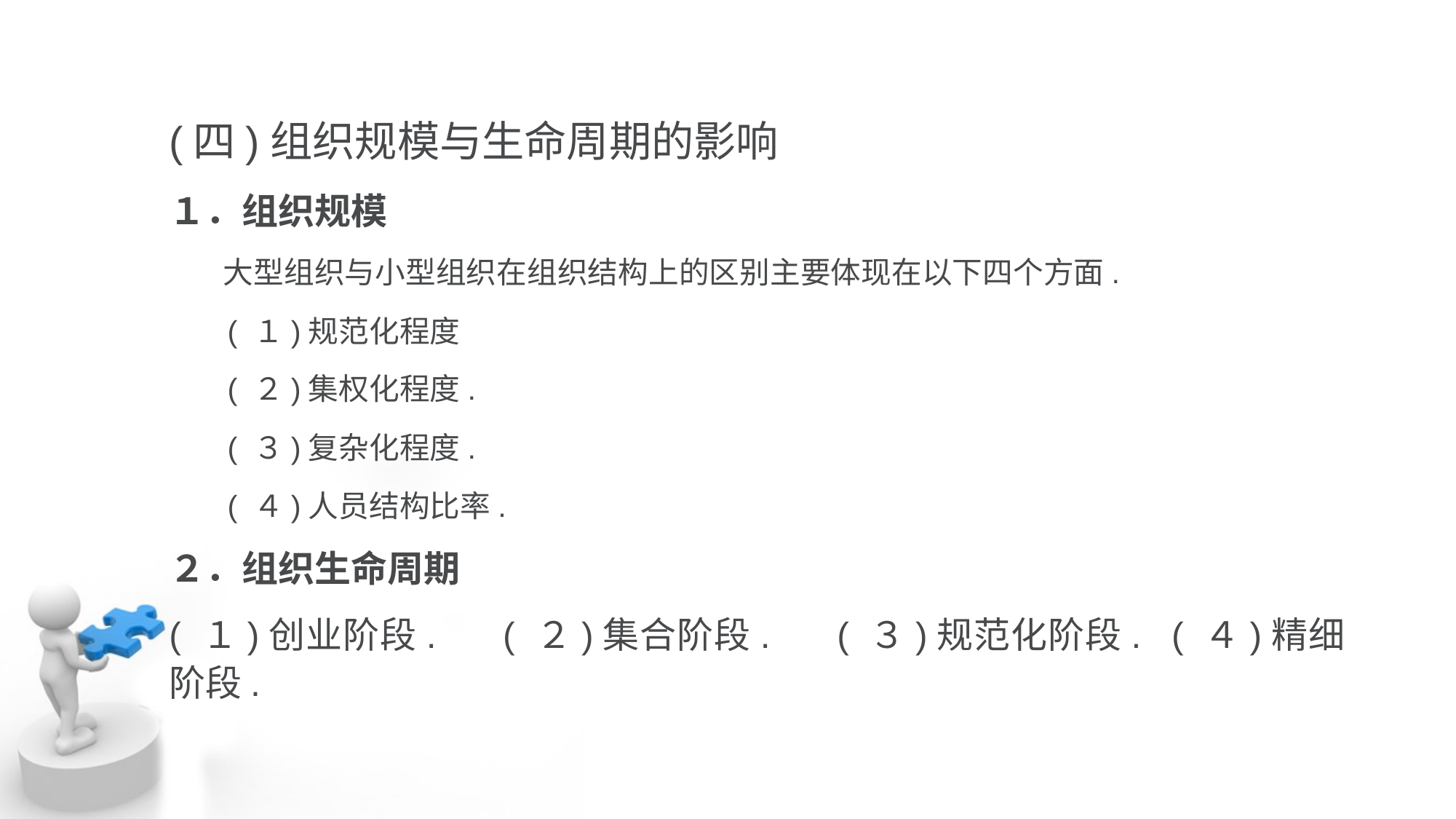

(四)组织规模与生命周期的影响
１．组织规模
       大型组织与小型组织在组织结构上的区别主要体现在以下四个方面.
       ( １)规范化程度
       ( ２)集权化程度.
       ( ３)复杂化程度.
       ( ４)人员结构比率.
２．组织生命周期
( １)创业阶段. 	( ２)集合阶段. 	( ３)规范化阶段. 	( ４)精细阶段.